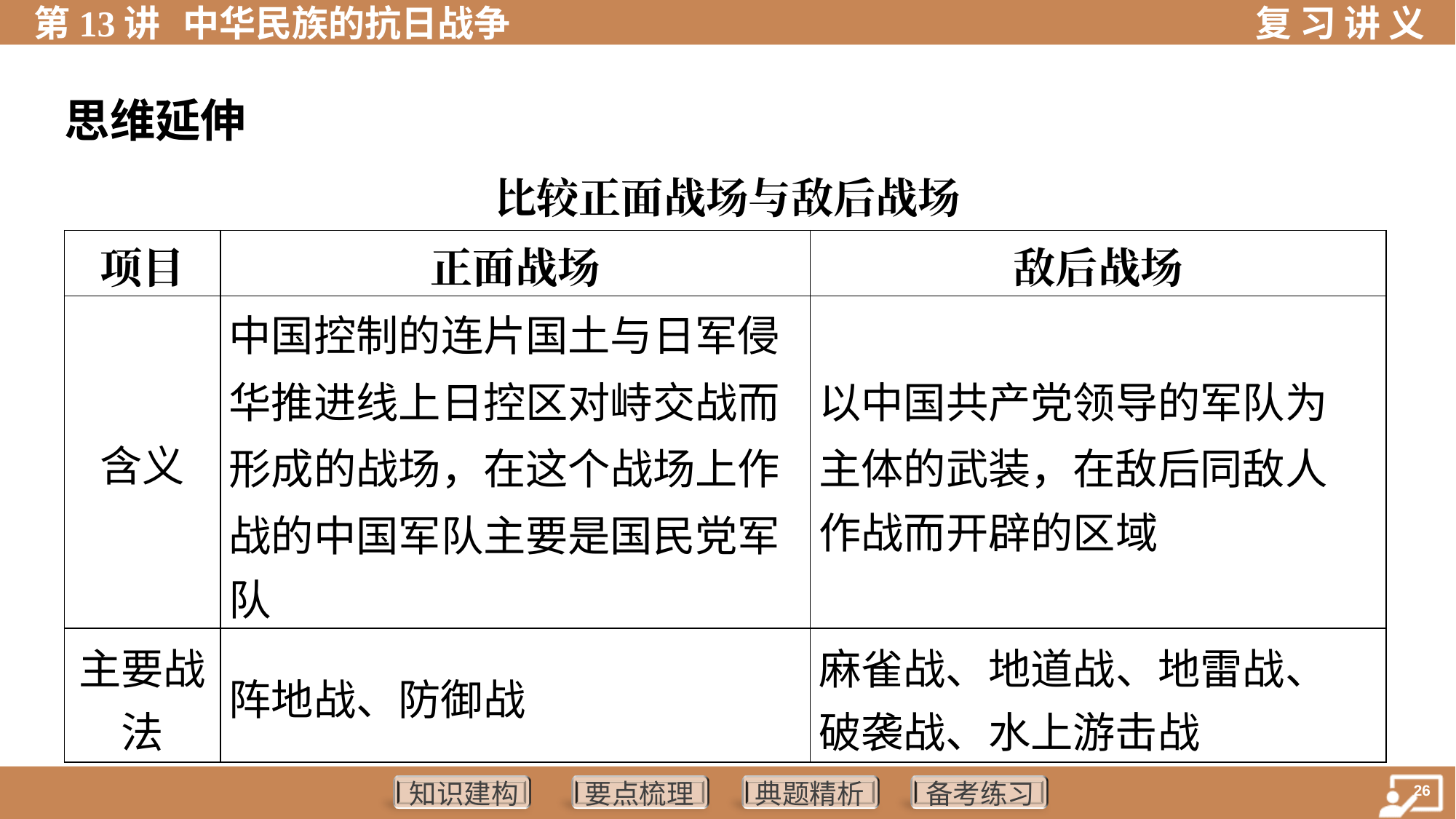

思维延伸
比较正面战场与敌后战场
| 项目 | 正面战场 | 敌后战场 |
| --- | --- | --- |
| 含义 | 中国控制的连片国土与日军侵 华推进线上日控区对峙交战而 形成的战场，在这个战场上作 战的中国军队主要是国民党军 队 | 以中国共产党领导的军队为 主体的武装，在敌后同敌人 作战而开辟的区域 |
| 主要战 法 | 阵地战、防御战 | 麻雀战、地道战、地雷战、 破袭战、水上游击战 |